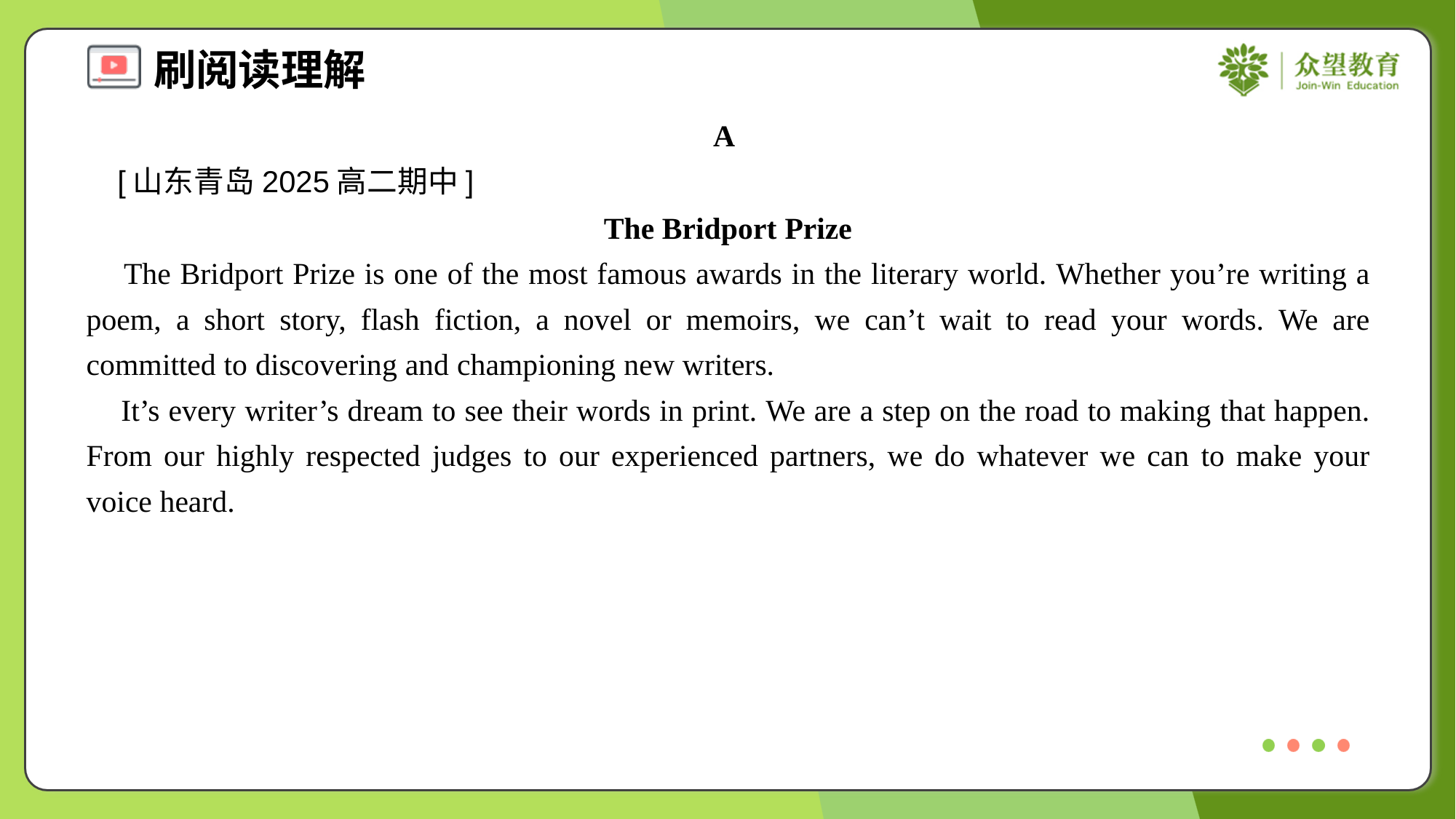

A
    [山东青岛2025高二期中]
The Bridport Prize
    The Bridport Prize is one of the most famous awards in the literary world. Whether you’re writing a poem, a short story, flash fiction, a novel or memoirs, we can’t wait to read your words. We are committed to discovering and championing new writers.
    It’s every writer’s dream to see their words in print. We are a step on the road to making that happen. From our highly respected judges to our experienced partners, we do whatever we can to make your voice heard.